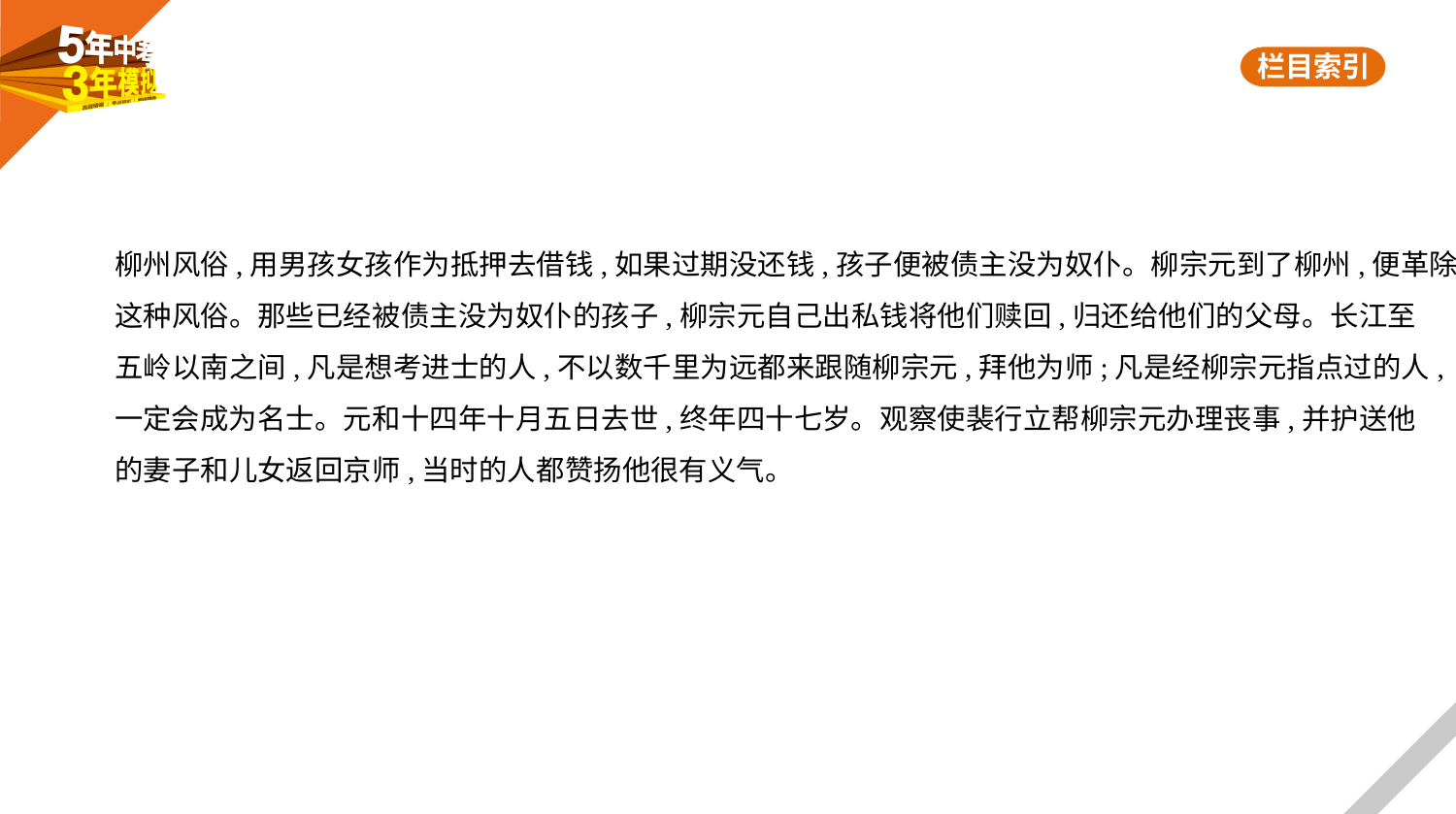

柳州风俗,用男孩女孩作为抵押去借钱,如果过期没还钱,孩子便被债主没为奴仆。柳宗元到了柳州,便革除
这种风俗。那些已经被债主没为奴仆的孩子,柳宗元自己出私钱将他们赎回,归还给他们的父母。长江至
五岭以南之间,凡是想考进士的人,不以数千里为远都来跟随柳宗元,拜他为师;凡是经柳宗元指点过的人,
一定会成为名士。元和十四年十月五日去世,终年四十七岁。观察使裴行立帮柳宗元办理丧事,并护送他
的妻子和儿女返回京师,当时的人都赞扬他很有义气。